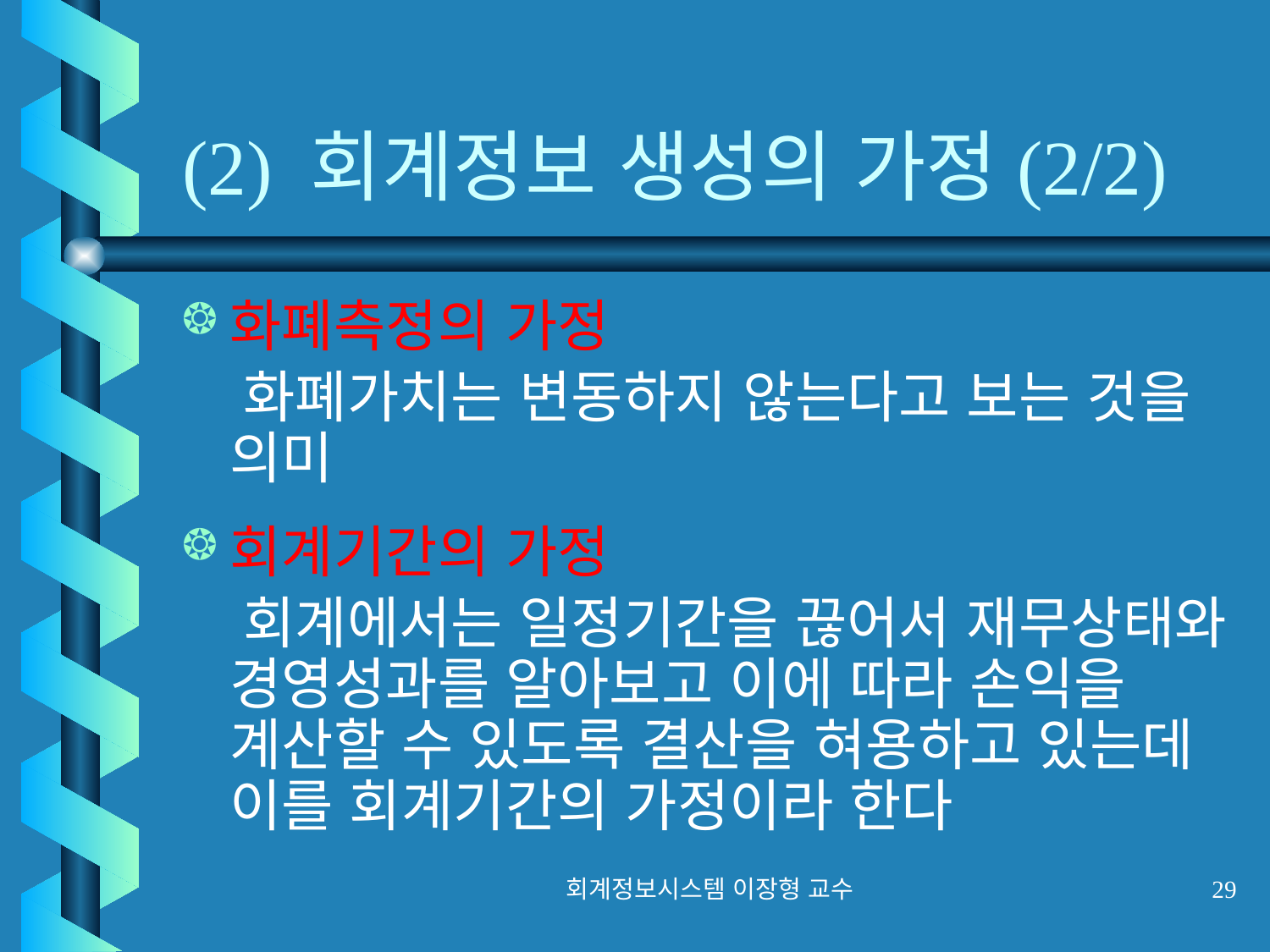

# (2) 회계정보 생성의 가정(2/2)
화폐측정의 가정
   화폐가치는 변동하지 않는다고 보는 것을 의미
회계기간의 가정
   회계에서는 일정기간을 끊어서 재무상태와 경영성과를 알아보고 이에 따라 손익을 계산할 수 있도록 결산을 혀용하고 있는데 이를 회계기간의 가정이라 한다
회계정보시스템 이장형 교수
29